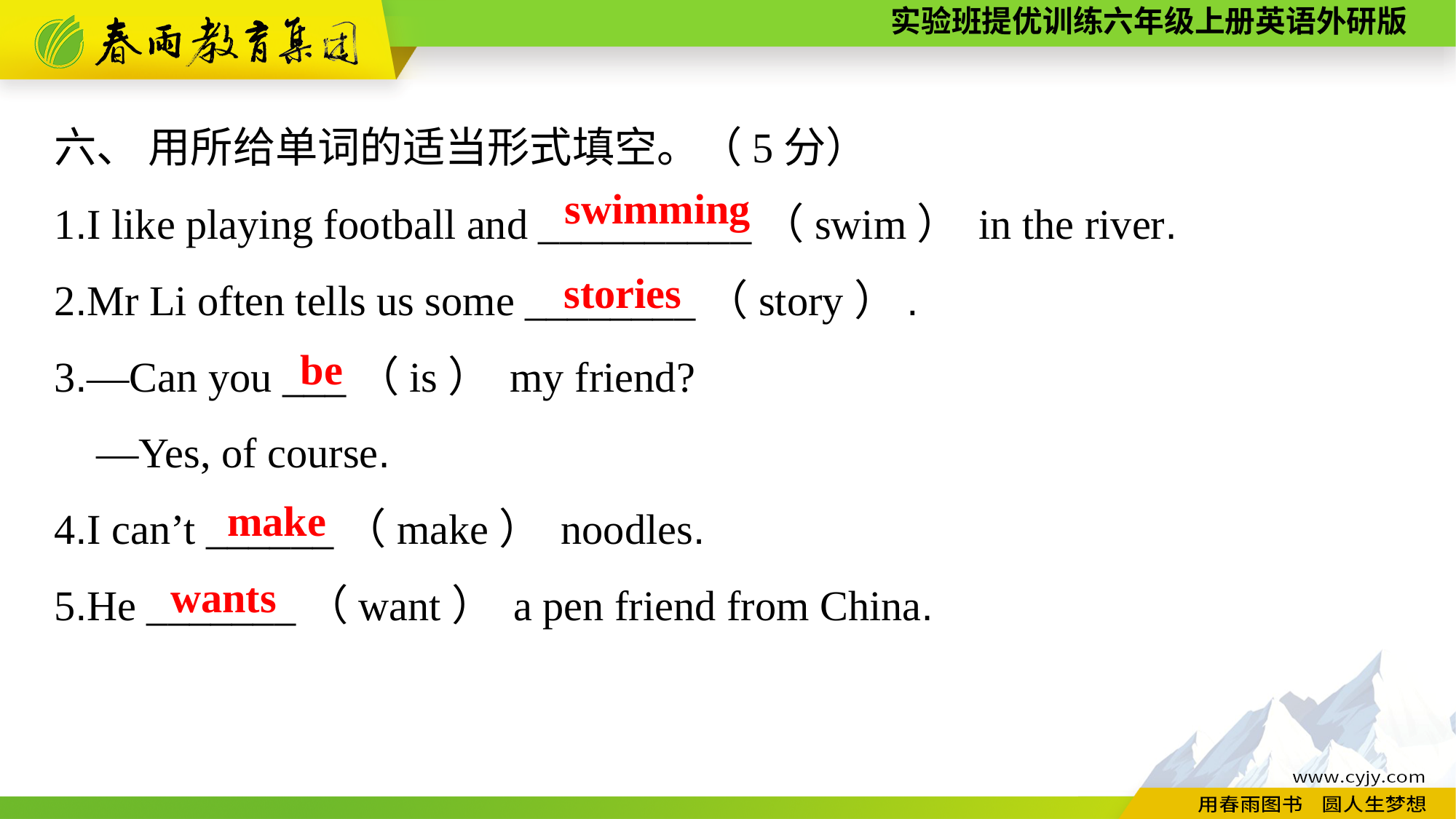

六、 用所给单词的适当形式填空。（5分）
1.I like playing football and __________（swim） in the river.
2.Mr Li often tells us some ________（story）.
3.—Can you ___（is） my friend?
    —Yes, of course.
4.I can’t ______（make） noodles.
5.He _______（want） a pen friend from China.
swimming
stories
be
make
wants